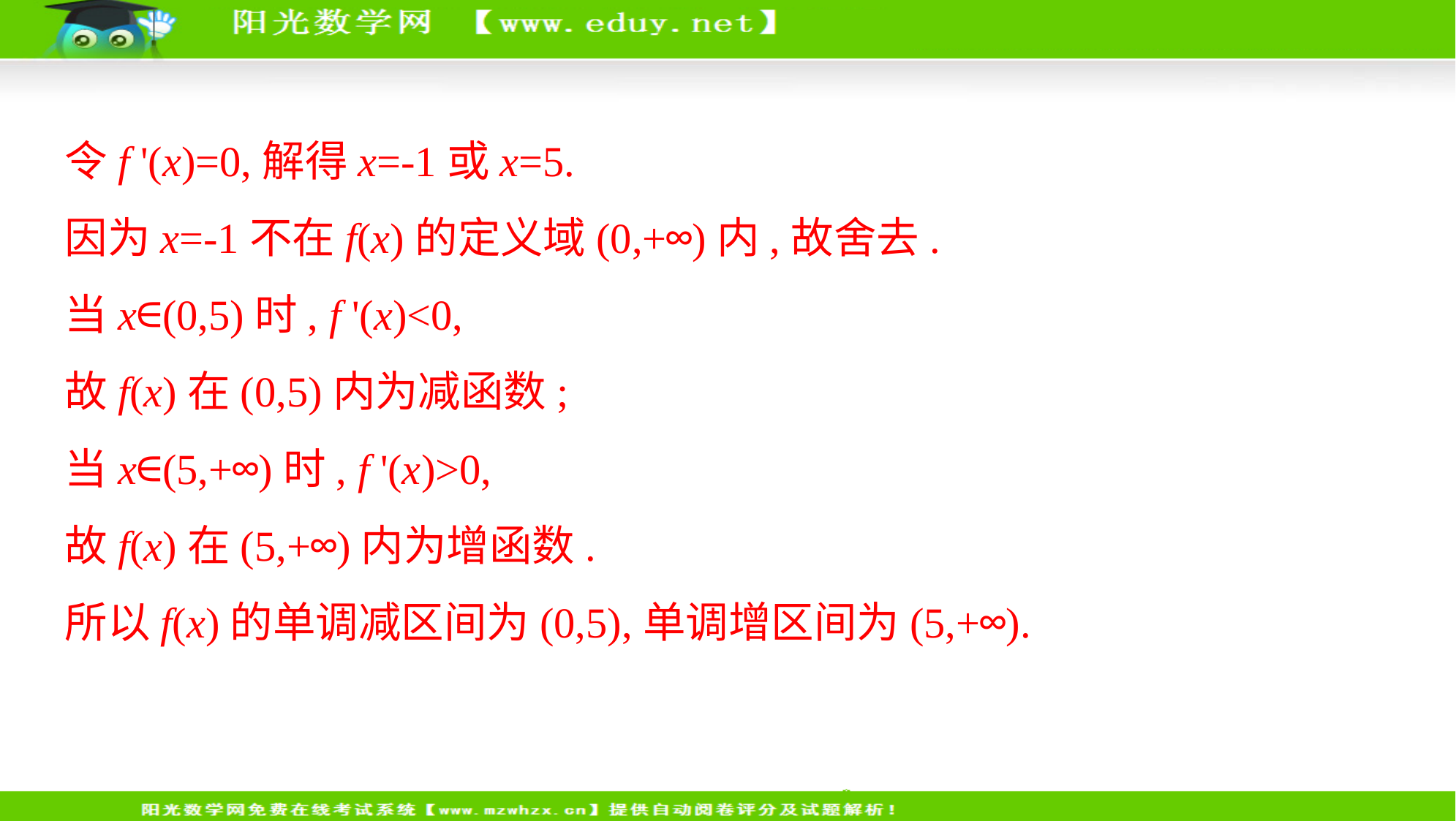

令f '(x)=0,解得x=-1或x=5.
因为x=-1不在f(x)的定义域(0,+∞)内,故舍去.
当x∈(0,5)时, f '(x)<0,
故f(x)在(0,5)内为减函数;
当x∈(5,+∞)时, f '(x)>0,
故f(x)在(5,+∞)内为增函数.
所以f(x)的单调减区间为(0,5),单调增区间为(5,+∞).